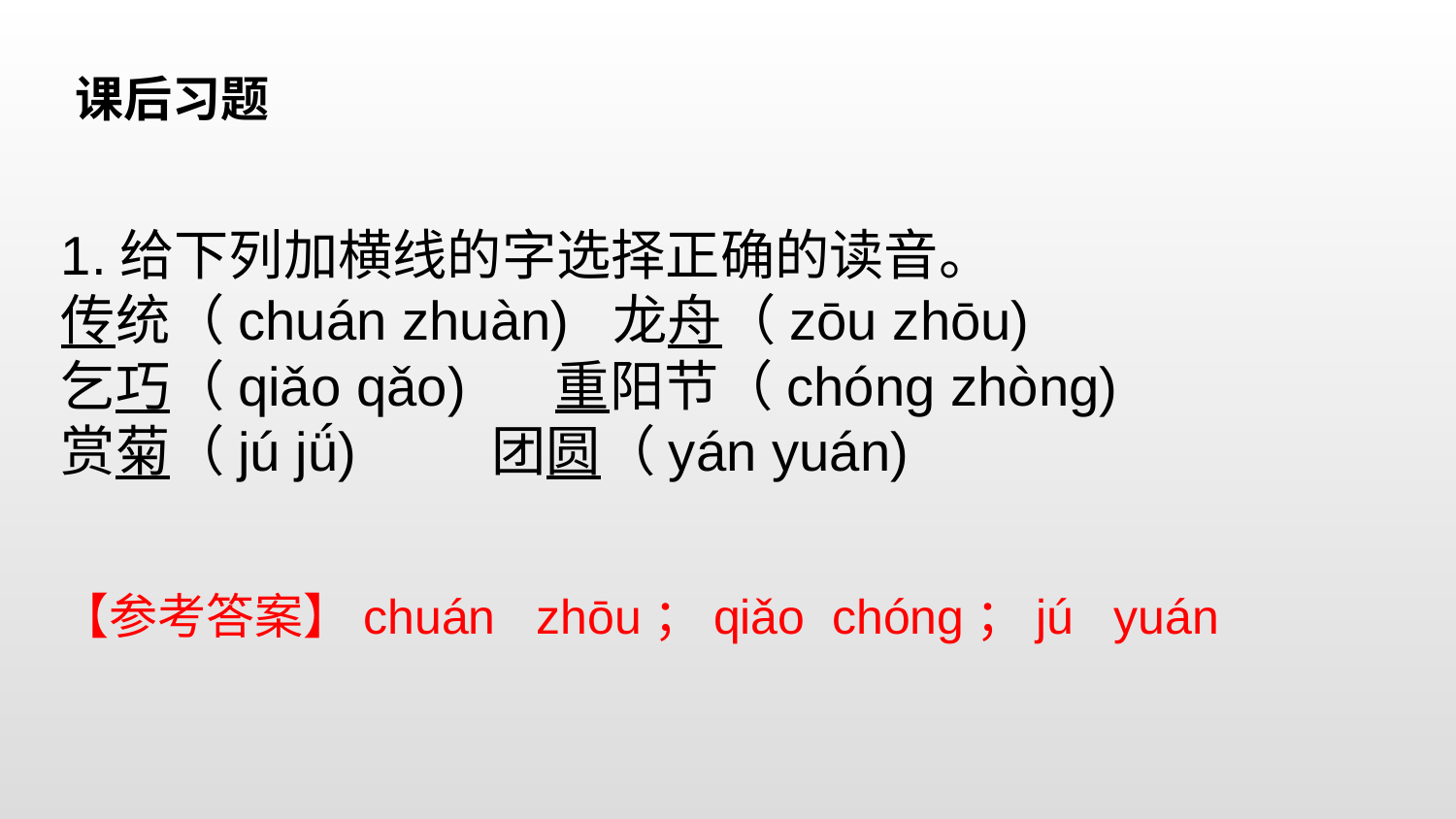

课后习题
1.给下列加横线的字选择正确的读音。
传统（chuán zhuàn)  龙舟（zōu zhōu)
乞巧（qiǎo qǎo)     重阳节（chóng zhòng)
赏菊（jú jǘ)        团圆（yán yuán)
【参考答案】chuán   zhōu；qiǎo  chóng；jú   yuán